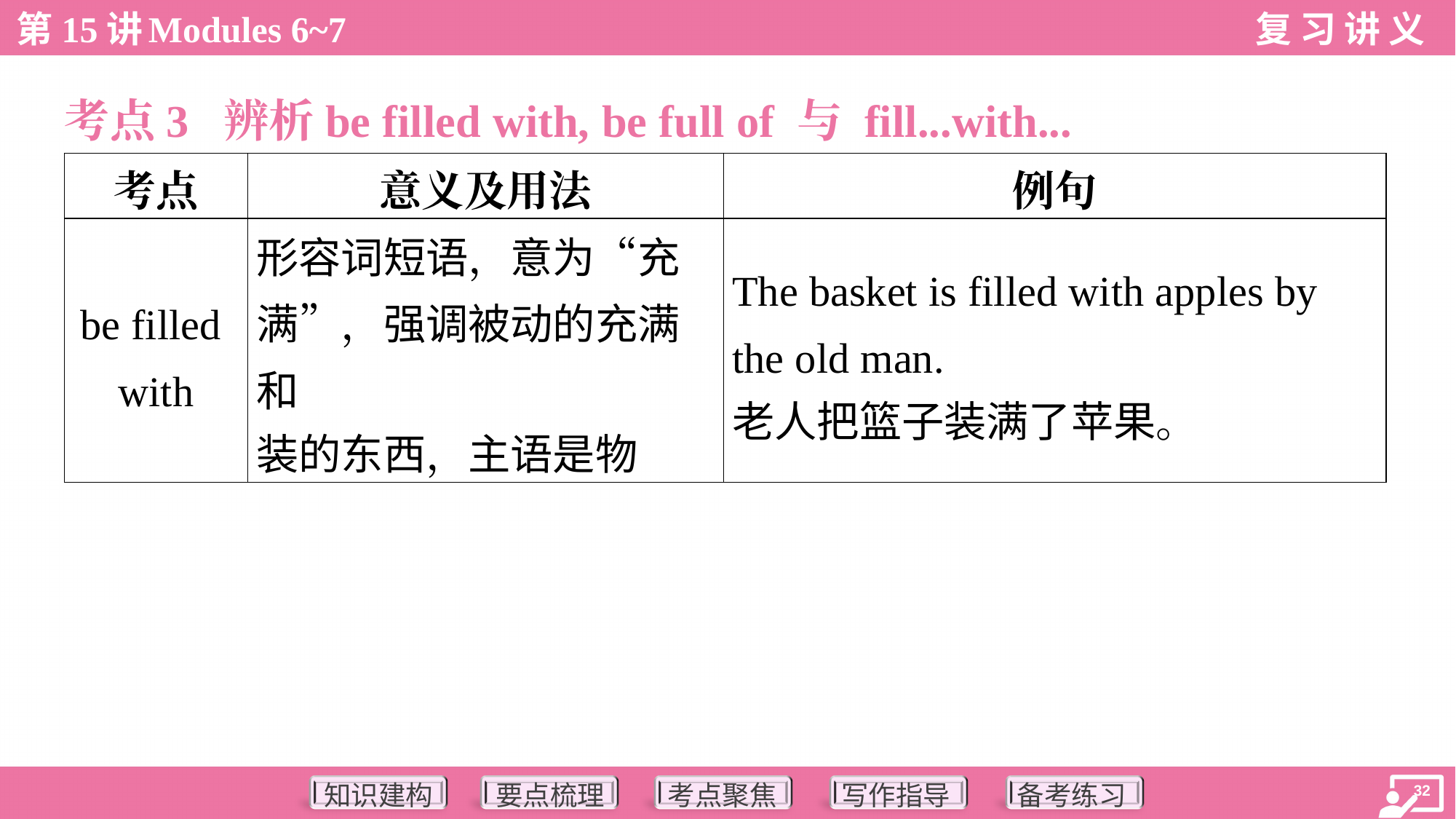

考点3  辨析be filled with, be full of 与 fill...with...
| 考点 | 意义及用法 | 例句 |
| --- | --- | --- |
| be filled with | 形容词短语，意为“充 满”，强调被动的充满和 装的东西，主语是物 | The basket is filled with apples by the old man. 老人把篮子装满了苹果。 |